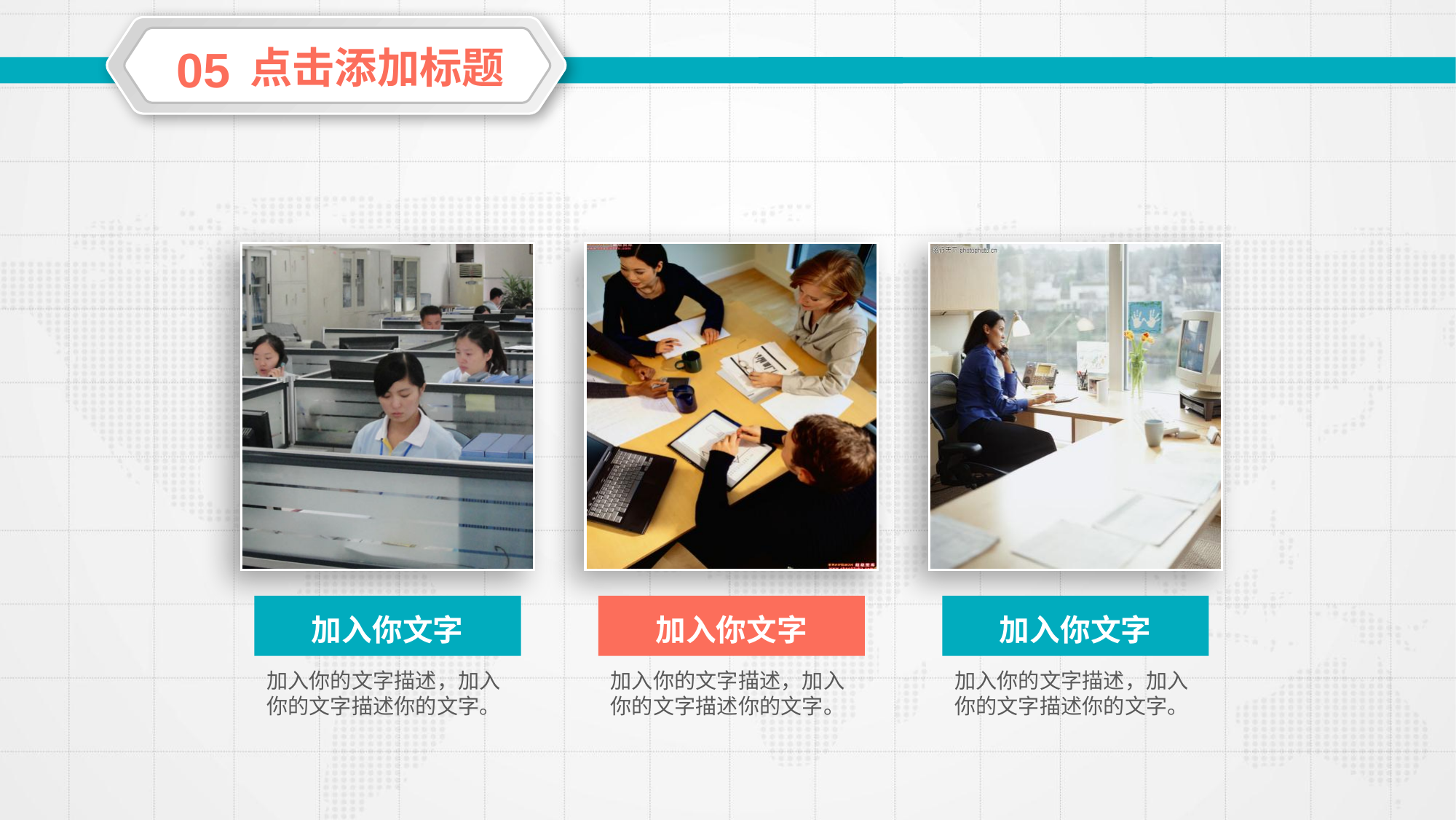

05
点击添加标题

加入你文字
加入你文字
加入你文字
加入你的文字描述，加入你的文字描述你的文字。
加入你的文字描述，加入你的文字描述你的文字。
加入你的文字描述，加入你的文字描述你的文字。